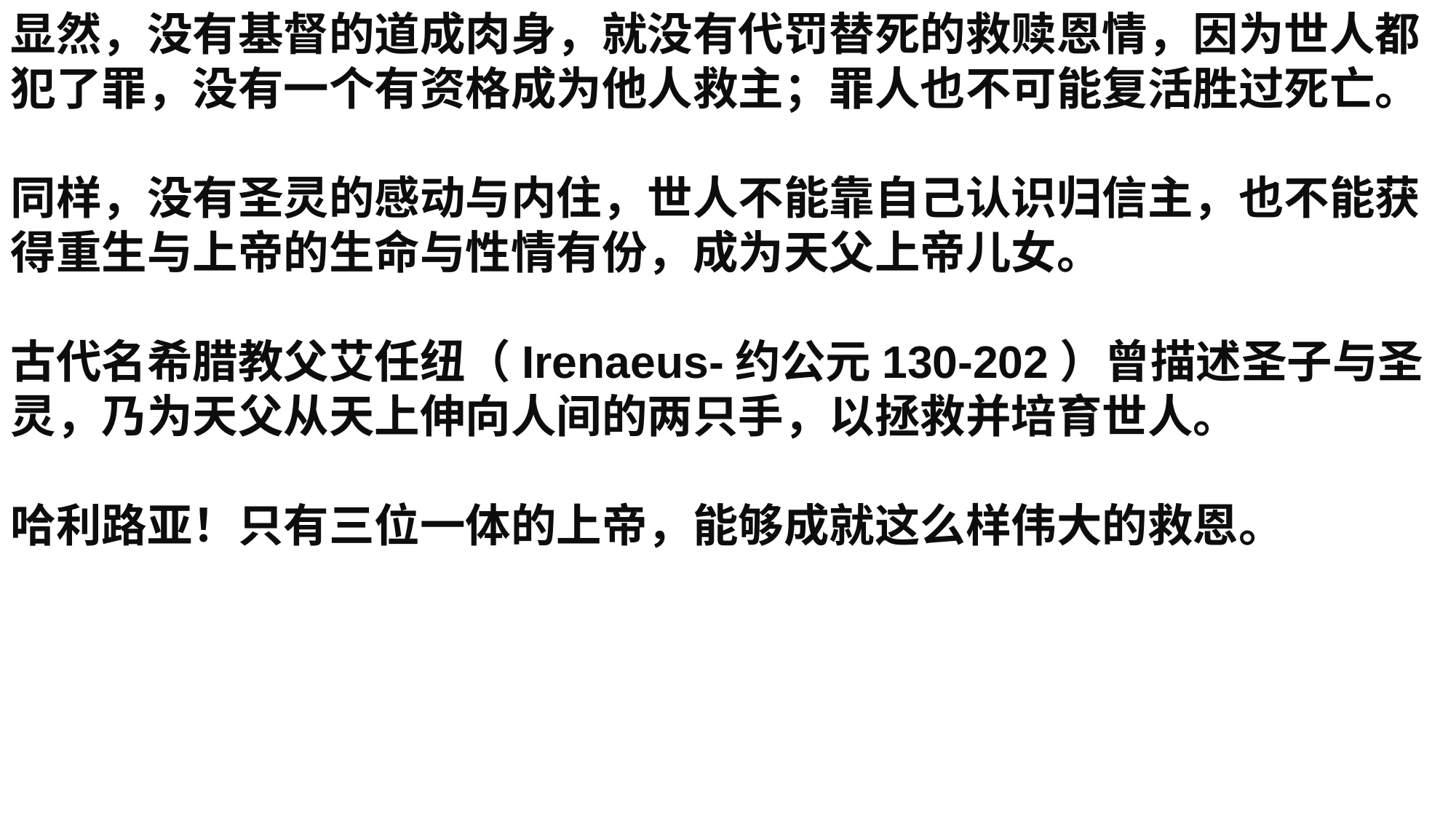

显然，没有基督的道成肉身，就没有代罚替死的救赎恩情，因为世人都犯了罪，没有一个有资格成为他人救主；罪人也不可能复活胜过死亡。

同样，没有圣灵的感动与内住，世人不能靠自己认识归信主，也不能获得重生与上帝的生命与性情有份，成为天父上帝儿女。

古代名希腊教父艾任纽（Irenaeus-约公元130-202）曾描述圣子与圣灵，乃为天父从天上伸向人间的两只手，以拯救并培育世人。

哈利路亚！只有三位一体的上帝，能够成就这么样伟大的救恩。